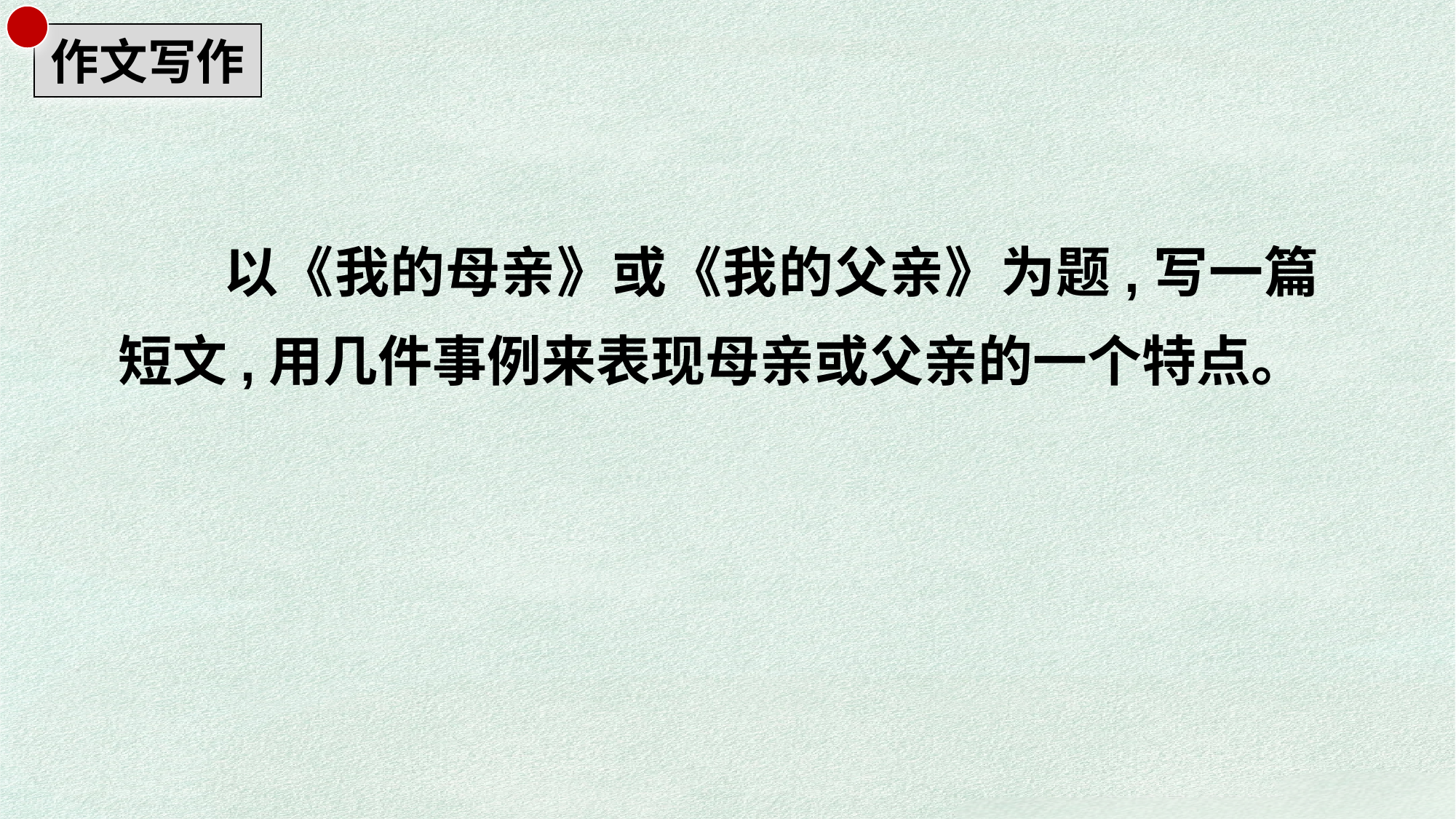

作文写作
       以《我的母亲》或《我的父亲》为题,写一篇短文,用几件事例来表现母亲或父亲的一个特点。